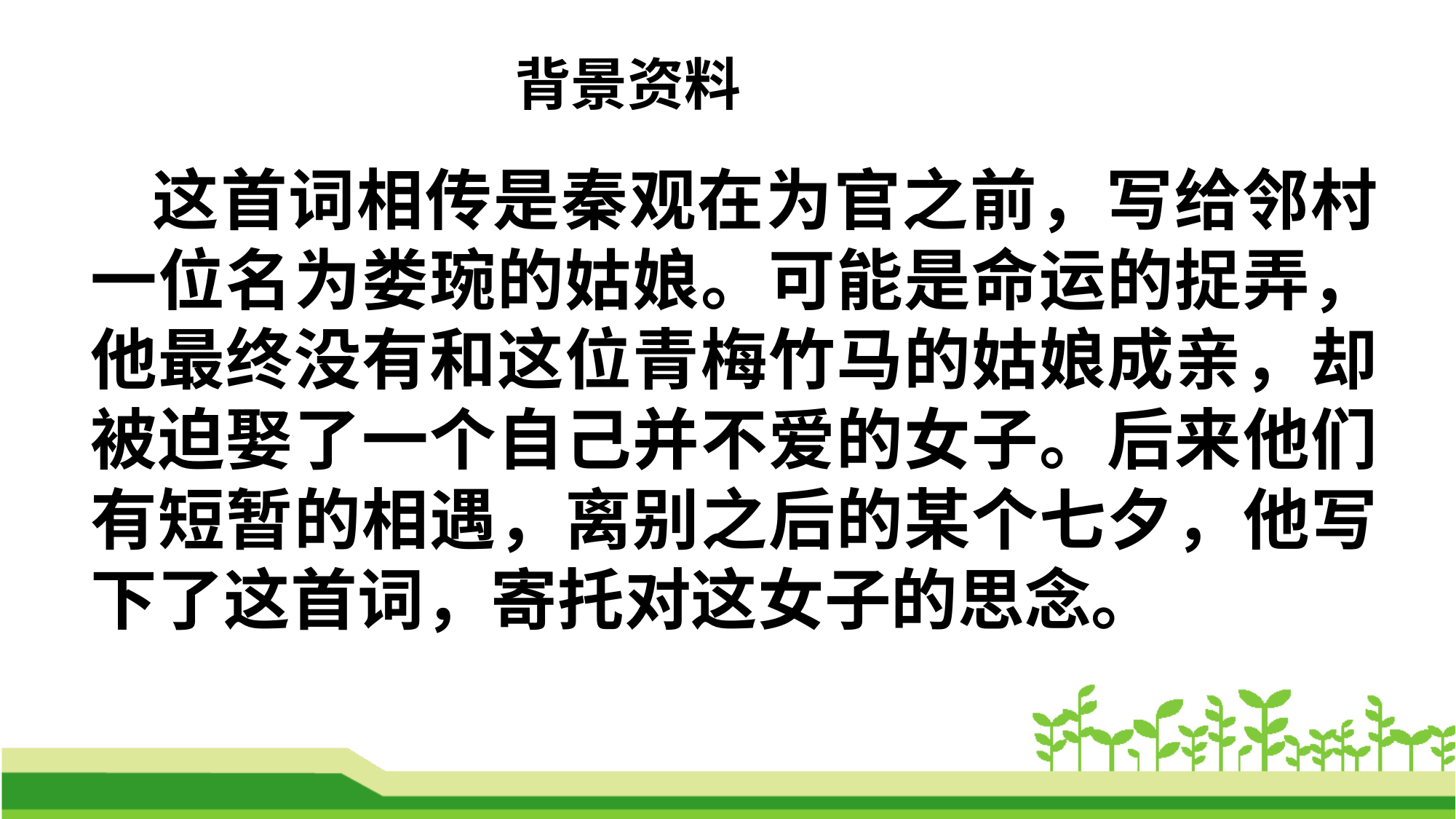

背景资料
   这首词相传是秦观在为官之前，写给邻村一位名为娄琬的姑娘。可能是命运的捉弄，他最终没有和这位青梅竹马的姑娘成亲，却被迫娶了一个自己并不爱的女子。后来他们有短暂的相遇，离别之后的某个七夕，他写下了这首词，寄托对这女子的思念。